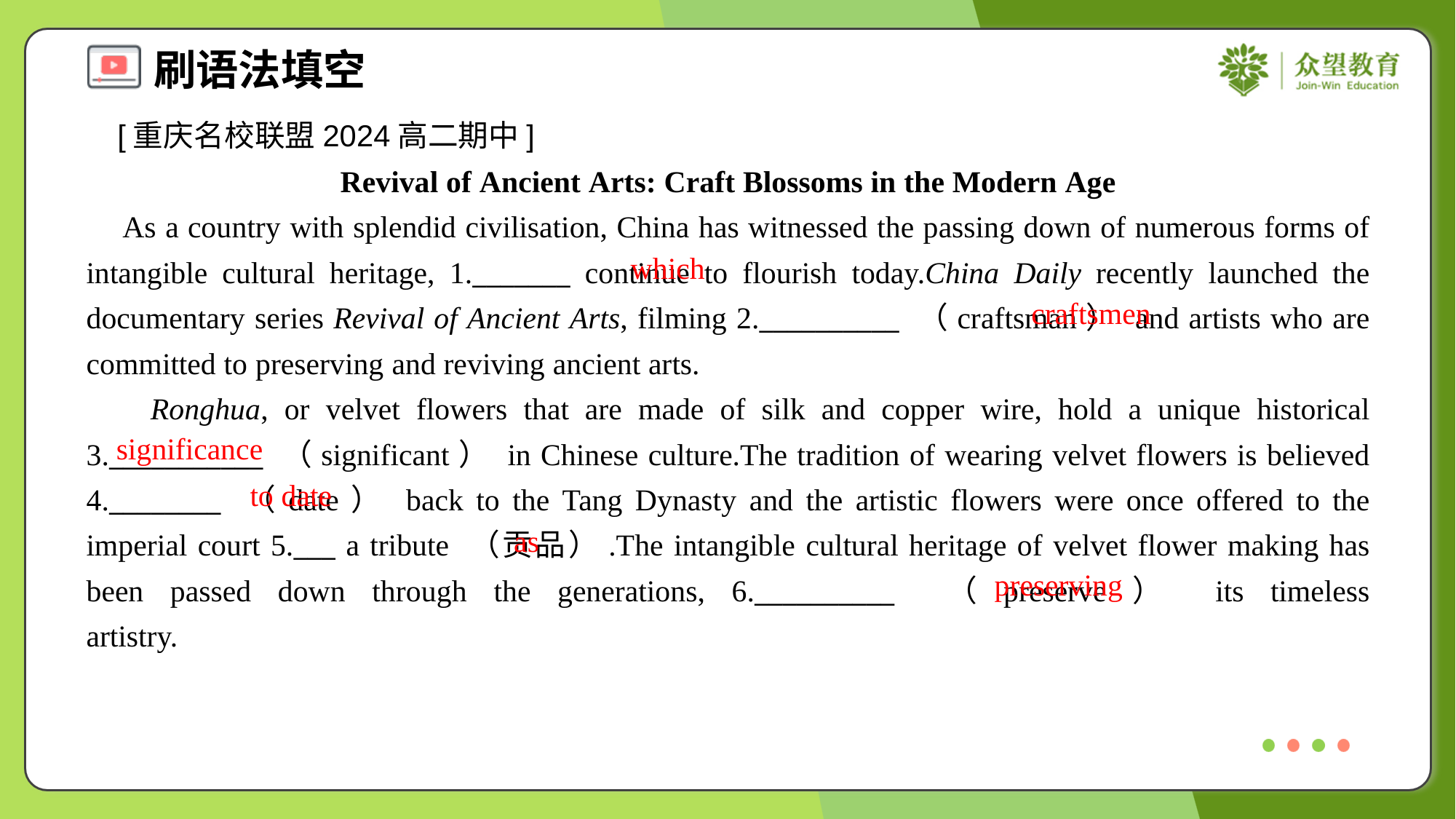

[重庆名校联盟2024高二期中]
Revival of Ancient Arts: Craft Blossoms in the Modern Age
    As a country with splendid civilisation, China has witnessed the passing down of numerous forms of intangible cultural heritage, 1._______ continue to flourish today.China Daily recently launched the documentary series Revival of Ancient Arts, filming 2.__________ （craftsman） and artists who are committed to preserving and reviving ancient arts.
    Ronghua, or velvet flowers that are made of silk and copper wire, hold a unique historical 3.___________ （significant） in Chinese culture.The tradition of wearing velvet flowers is believed 4.________ （date） back to the Tang Dynasty and the artistic flowers were once offered to the imperial court 5.___ a tribute （贡品）.The intangible cultural heritage of velvet flower making has been passed down through the generations, 6.__________ （preserve） its timeless artistry.#1.1.2
which
craftsmen
significance
to date
as
preserving